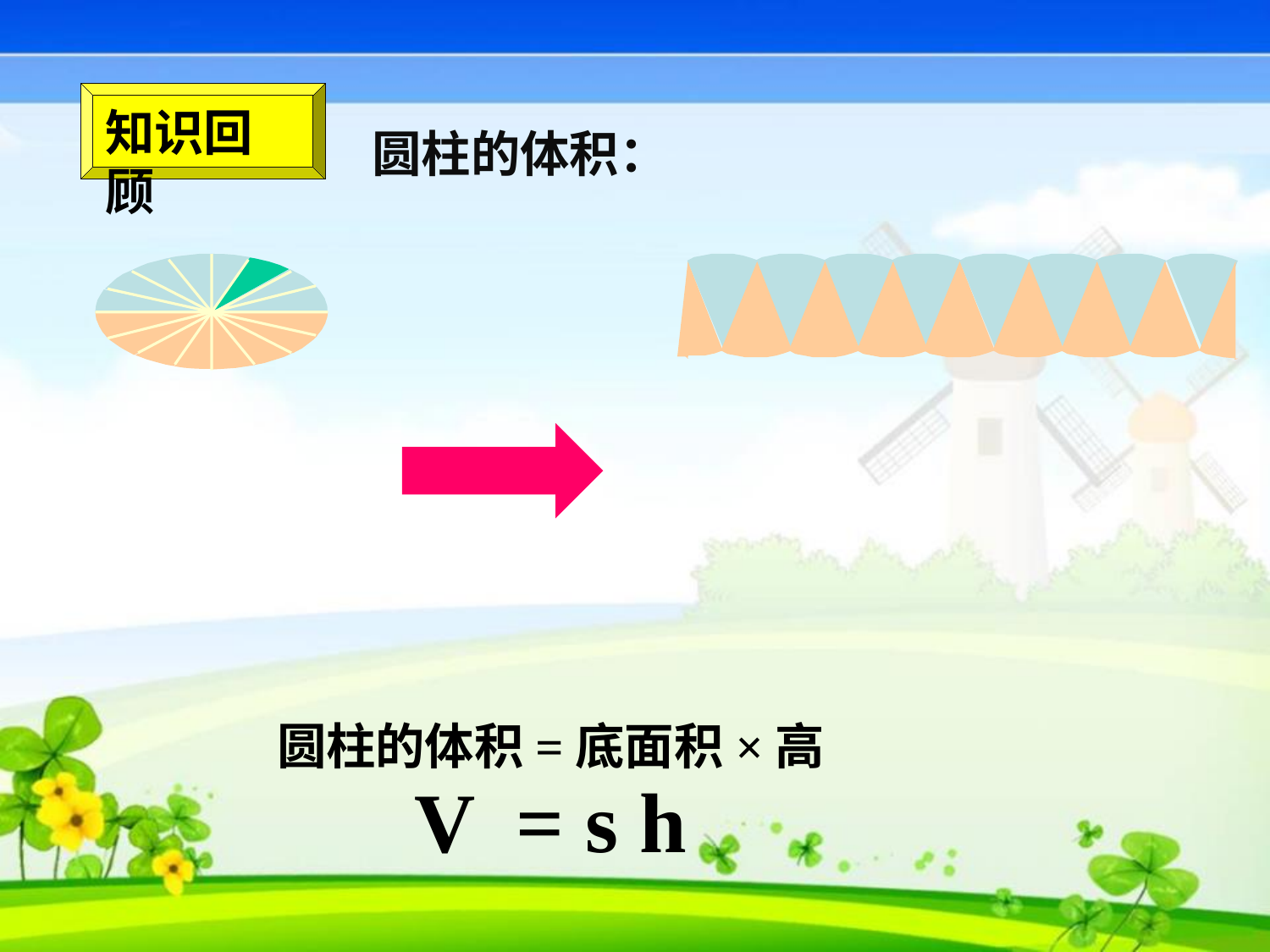

知识回顾
圆柱的体积：

圆柱的体积=底面积×高
V  = s h